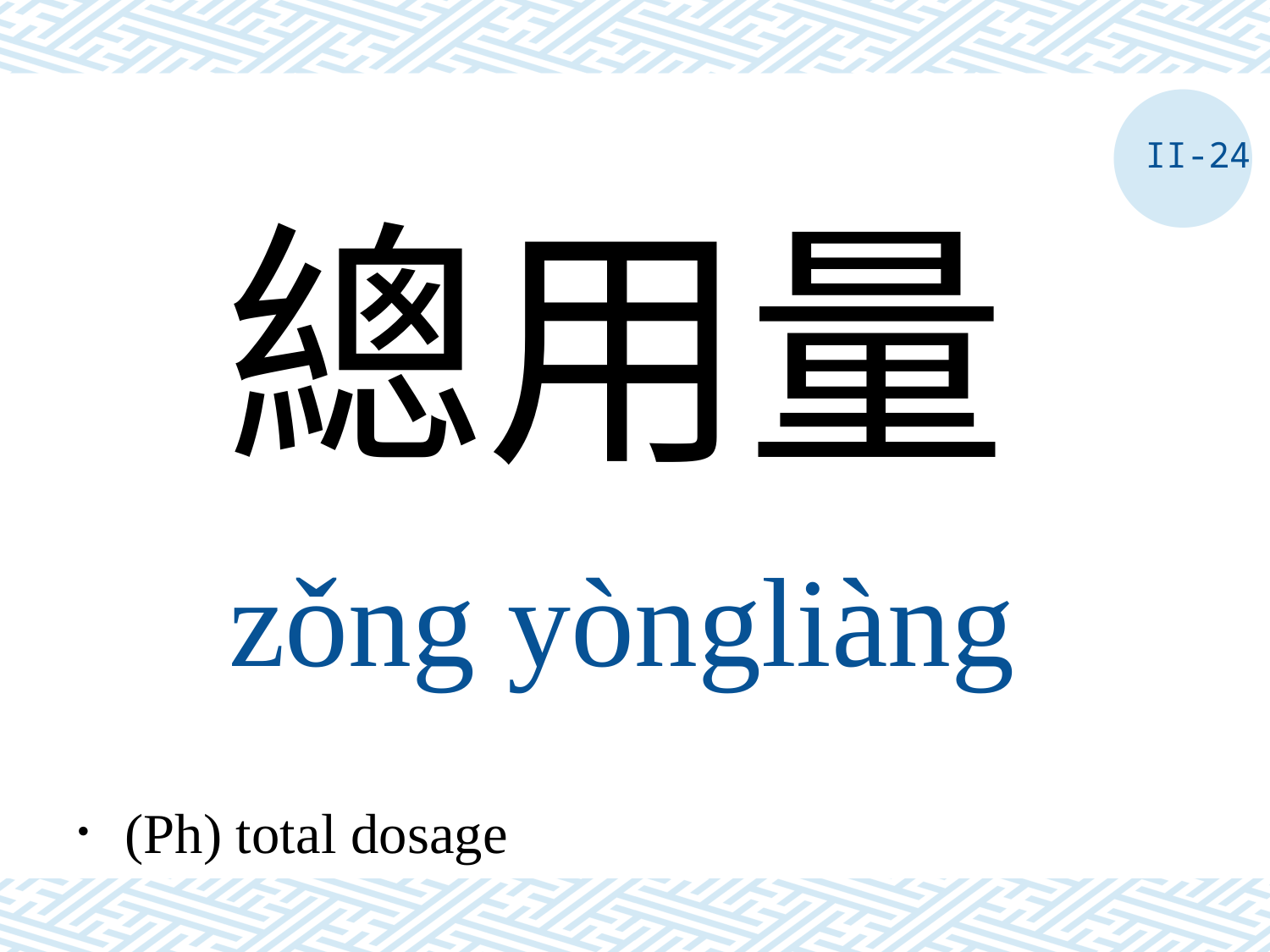

II-24

總用量
zǒng yòngliàng
．(Ph) total dosage